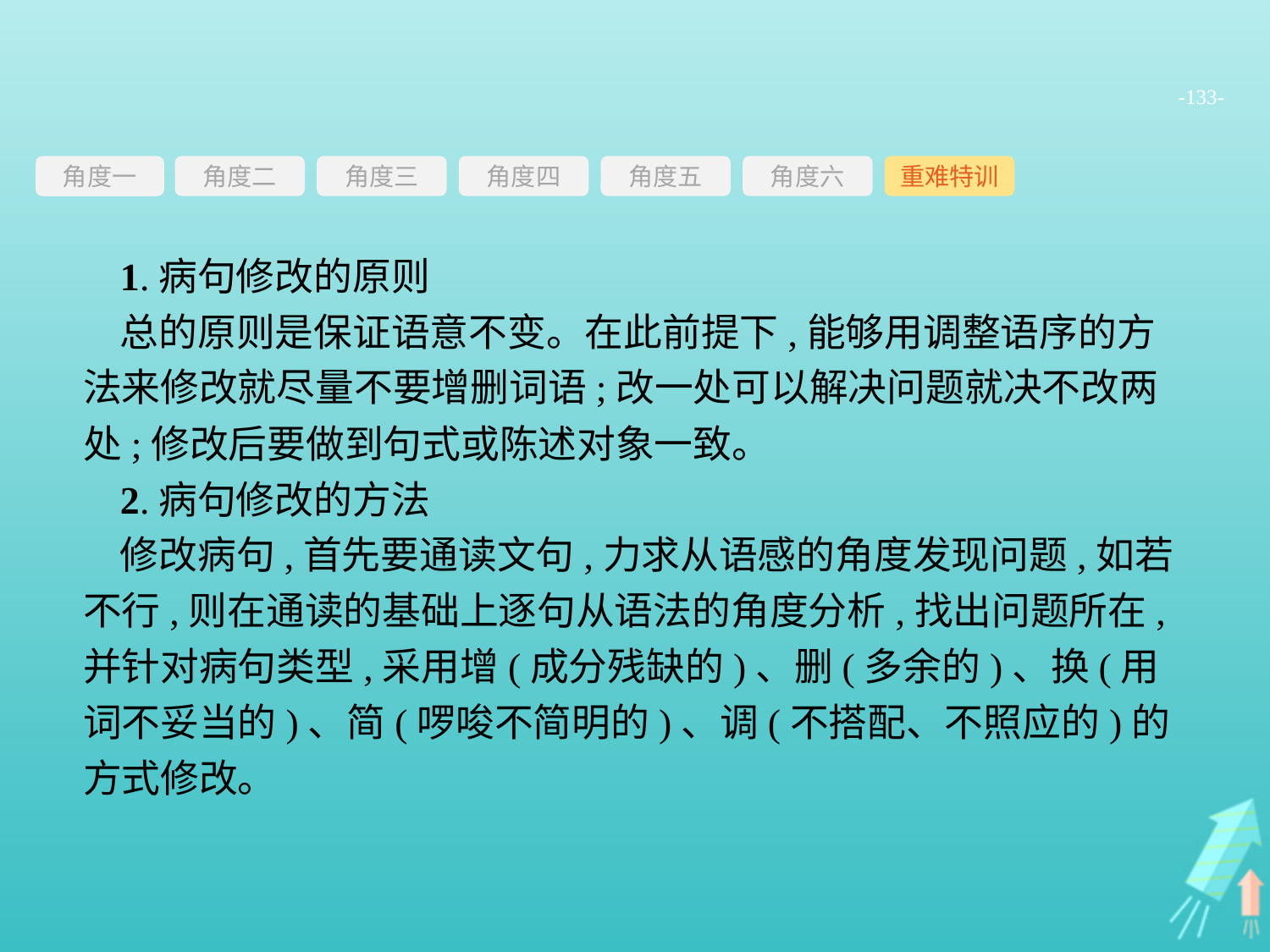

-133-
角度三
角度四
角度五
角度六
重难特训
角度二
角度一
1.病句修改的原则
总的原则是保证语意不变。在此前提下,能够用调整语序的方法来修改就尽量不要增删词语;改一处可以解决问题就决不改两处;修改后要做到句式或陈述对象一致。
2.病句修改的方法
修改病句,首先要通读文句,力求从语感的角度发现问题,如若不行,则在通读的基础上逐句从语法的角度分析,找出问题所在,并针对病句类型,采用增(成分残缺的)、删(多余的)、换(用词不妥当的)、简(啰唆不简明的)、调(不搭配、不照应的)的方式修改。